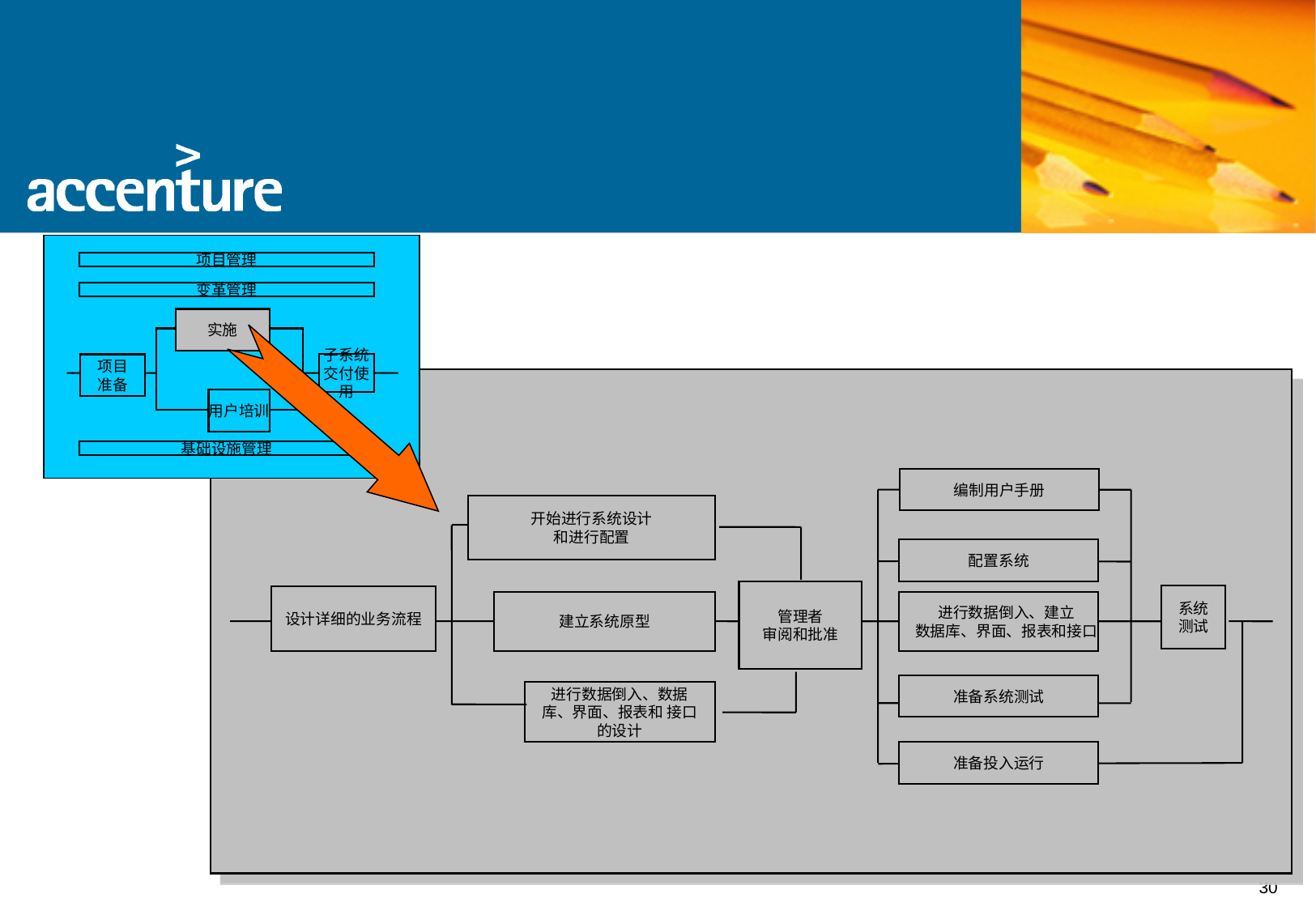

项目管理
变革管理
实施

项目准备
子系统交付使用

用户培训
基础设施管理

编制用户手册

开始进行系统设计
和进行配置

配置系统

管理者
审阅和批准
系统
测试
设计详细的业务流程
建立系统原型
进行数据倒入、建立
数据库、界面、报表和接口

准备系统测试
进行数据倒入、数据
库、界面、报表和 接口的设计

准备投入运行

30